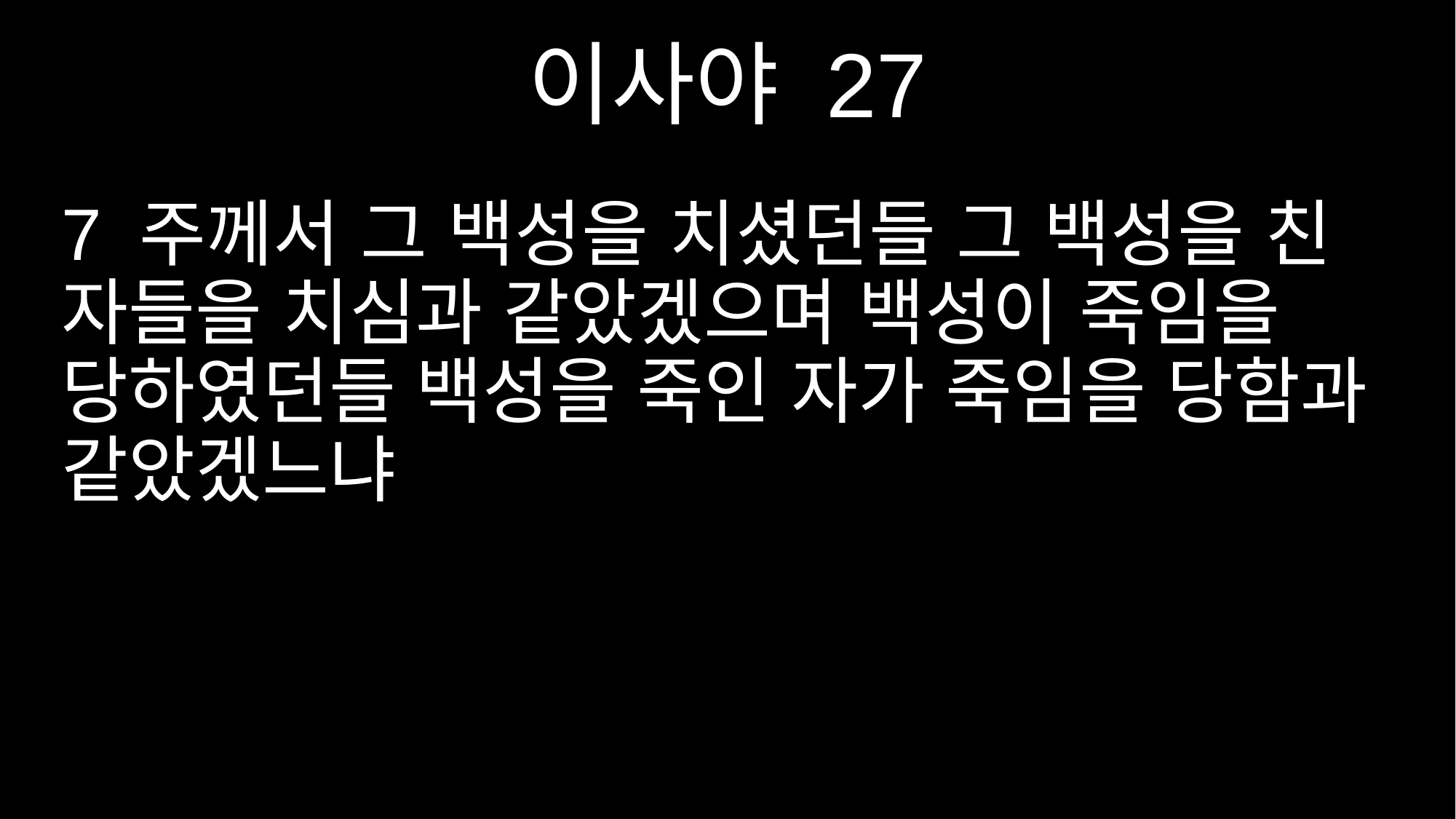

이사야 27
7 주께서 그 백성을 치셨던들 그 백성을 친 자들을 치심과 같았겠으며 백성이 죽임을 당하였던들 백성을 죽인 자가 죽임을 당함과 같았겠느냐